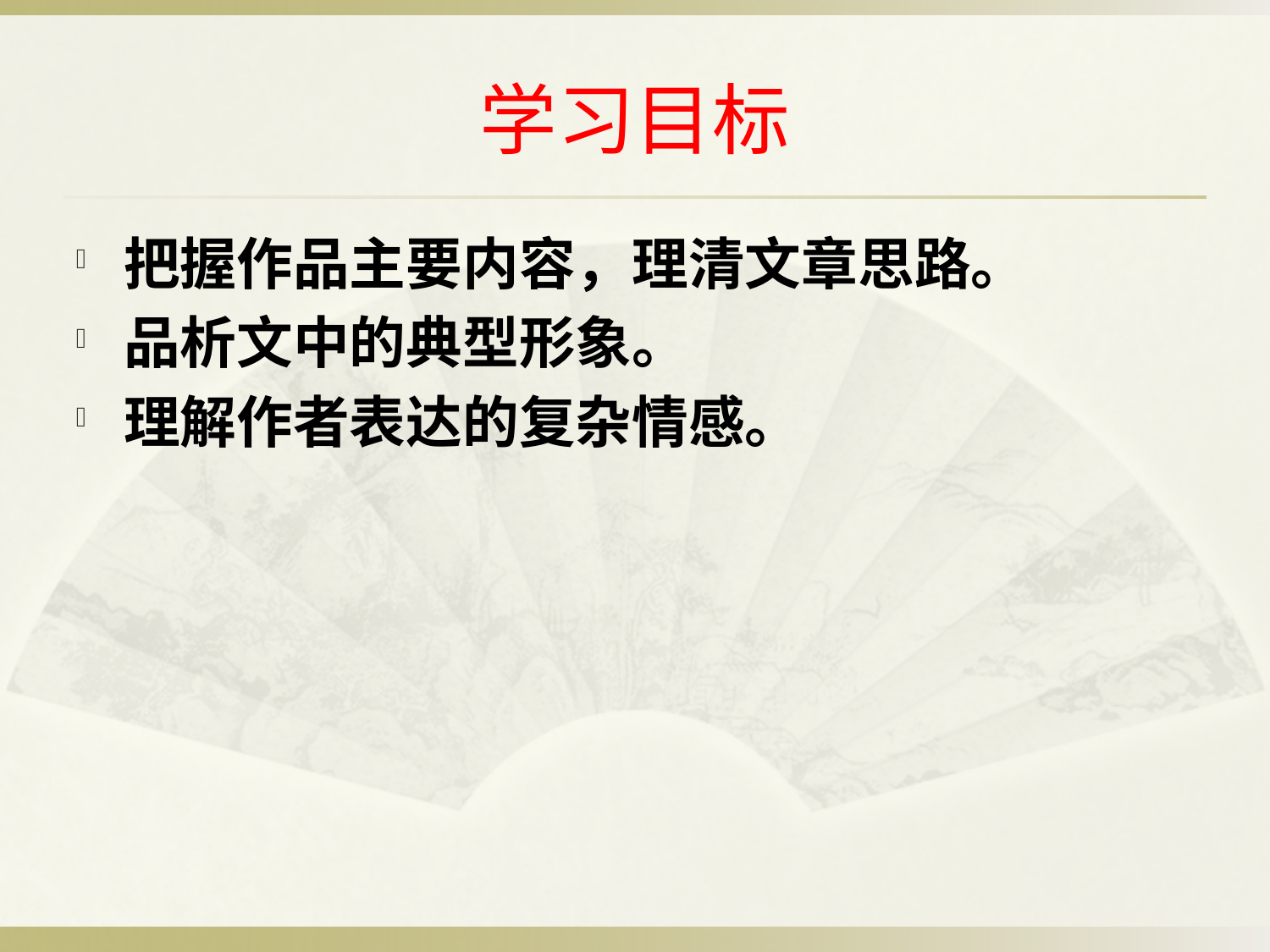

# 学习目标
把握作品主要内容，理清文章思路。
品析文中的典型形象。
理解作者表达的复杂情感。